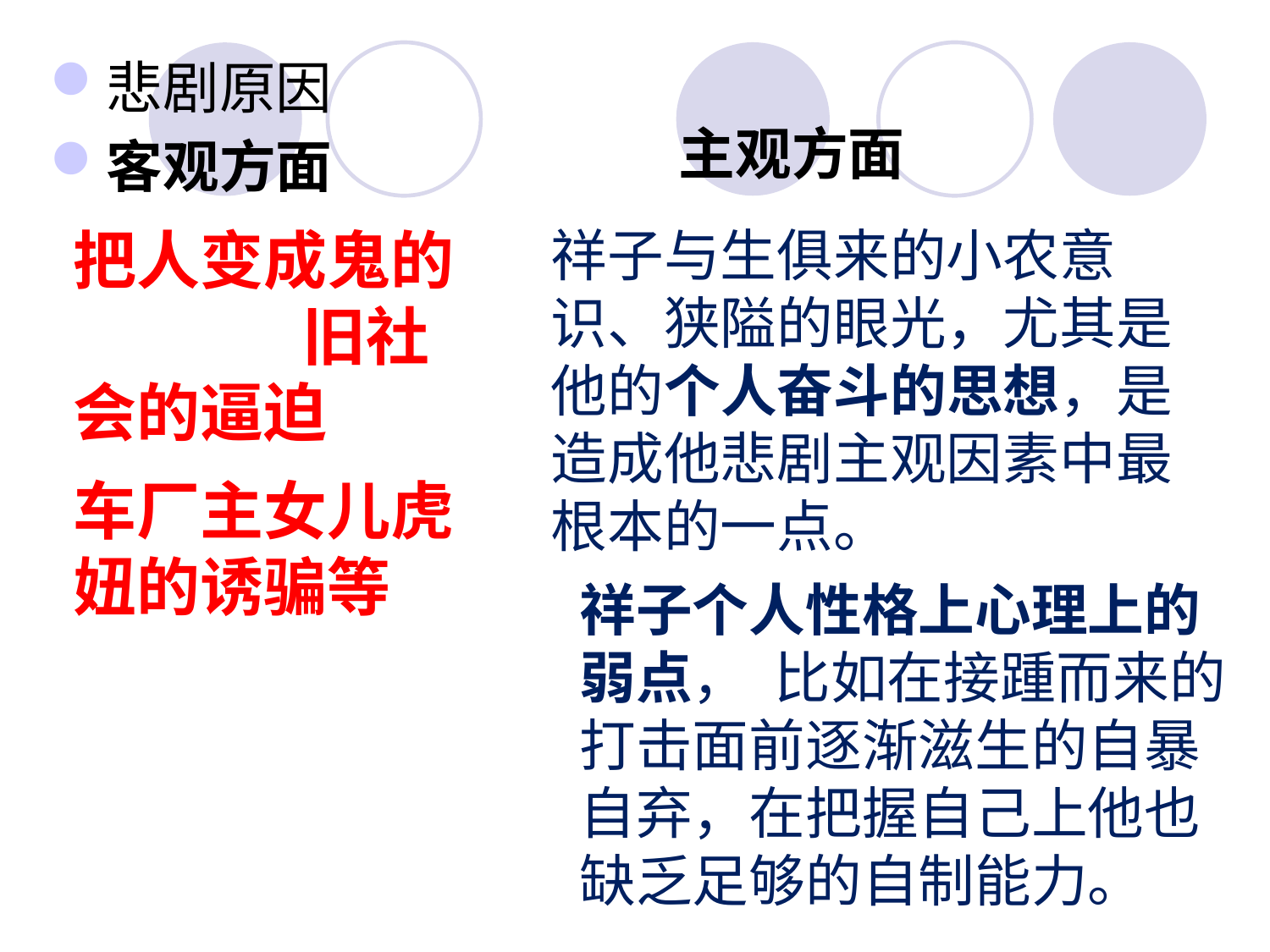

悲剧原因
客观方面
主观方面
把人变成鬼的                   旧社会的逼迫
祥子与生俱来的小农意识、狭隘的眼光，尤其是他的个人奋斗的思想，是造成他悲剧主观因素中最根本的一点。
车厂主女儿虎妞的诱骗等
祥子个人性格上心理上的弱点，  比如在接踵而来的打击面前逐渐滋生的自暴自弃，在把握自己上他也缺乏足够的自制能力。